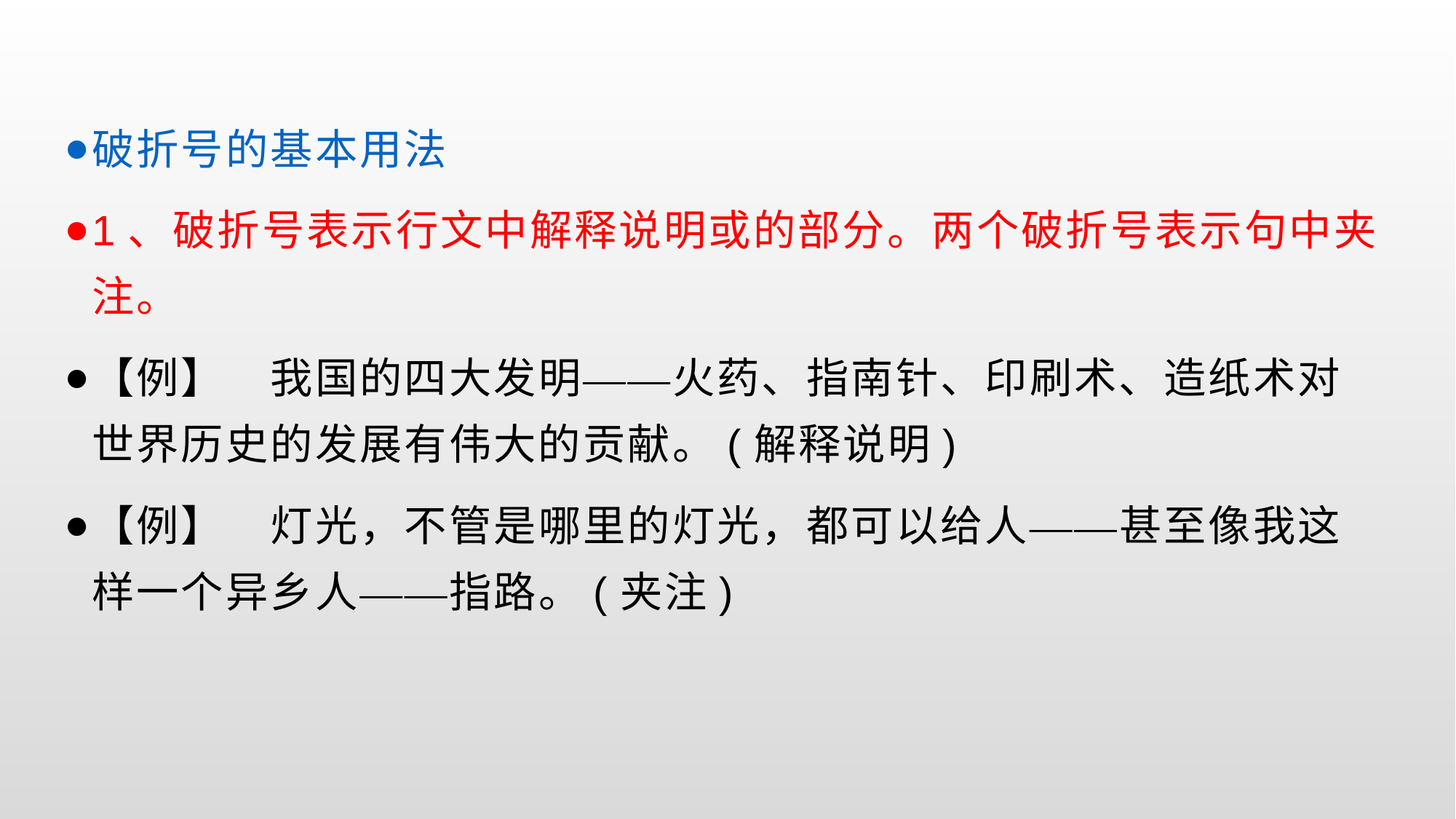

破折号的基本用法
1、破折号表示行文中解释说明或的部分。两个破折号表示句中夹注。
【例】　我国的四大发明——火药、指南针、印刷术、造纸术对世界历史的发展有伟大的贡献。(解释说明)
【例】　灯光，不管是哪里的灯光，都可以给人——甚至像我这样一个异乡人——指路。(夹注)